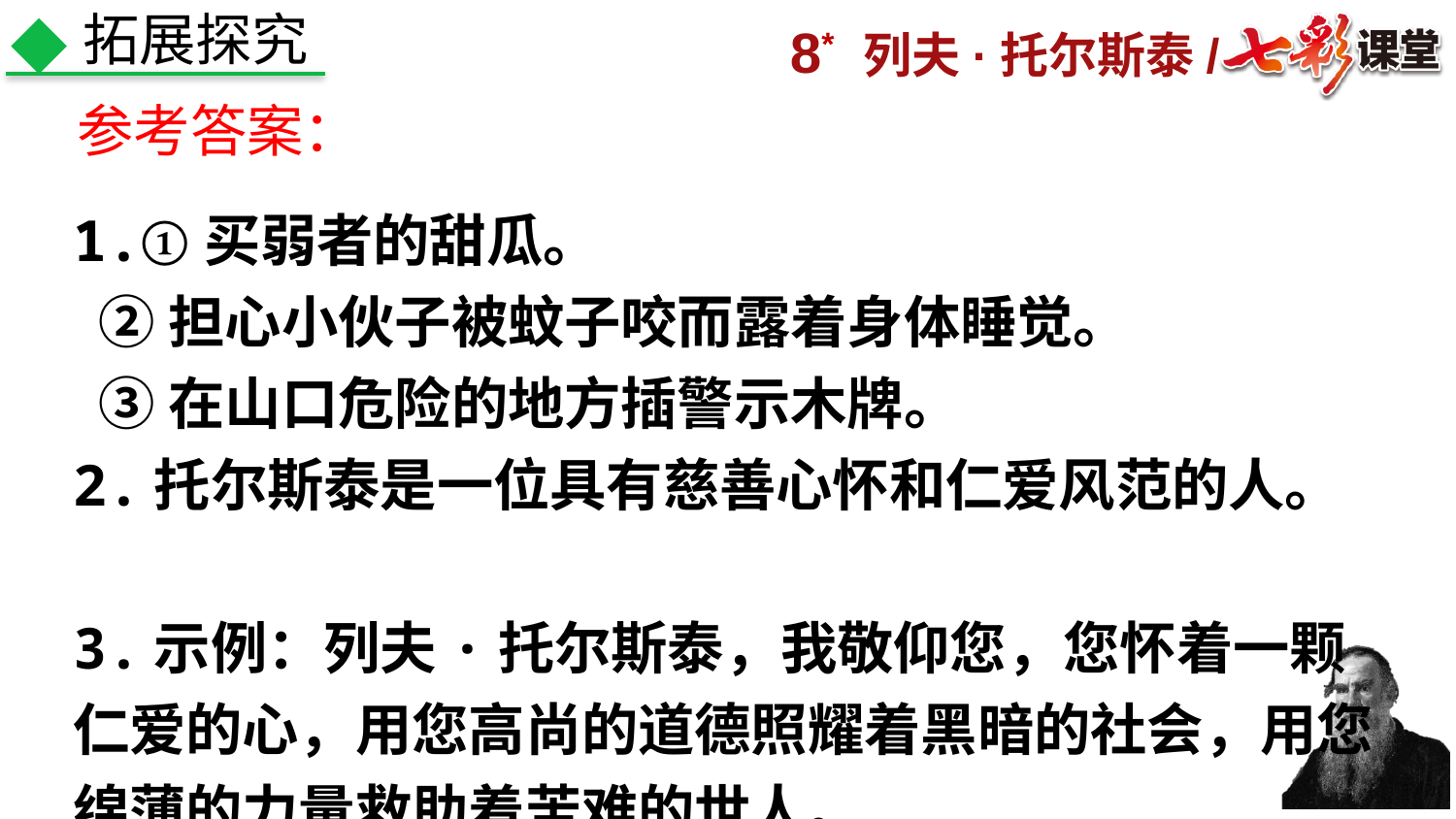

拓展探究

参考答案：
1.①买弱者的甜瓜。
  ②担心小伙子被蚊子咬而露着身体睡觉。
  ③在山口危险的地方插警示木牌。
2.托尔斯泰是一位具有慈善心怀和仁爱风范的人。
3.示例：列夫·托尔斯泰，我敬仰您，您怀着一颗仁爱的心，用您高尚的道德照耀着黑暗的社会，用您绵薄的力量救助着苦难的世人。